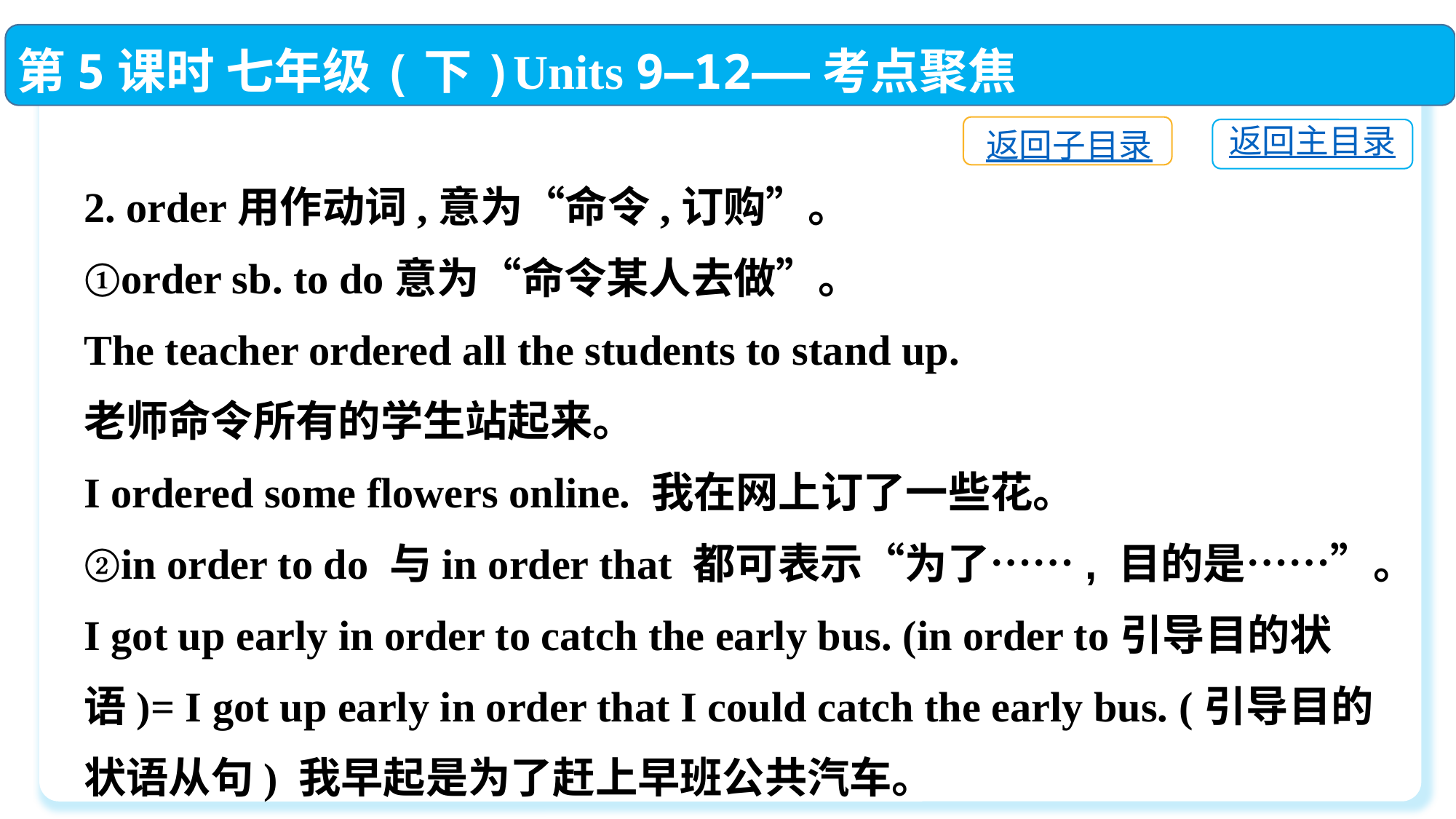

第5课时 七年级(下)Units 9—12——考点聚焦

返回子目录
返回主目录
2. order用作动词,意为“命令,订购”。
①order sb. to do意为“命令某人去做”。
The teacher ordered all the students to stand up.
老师命令所有的学生站起来。
I ordered some flowers online. 我在网上订了一些花。
②in order to do 与in order that 都可表示“为了……, 目的是……”。
I got up early in order to catch the early bus. (in order to引导目的状语)= I got up early in order that I could catch the early bus. (引导目的状语从句) 我早起是为了赶上早班公共汽车。